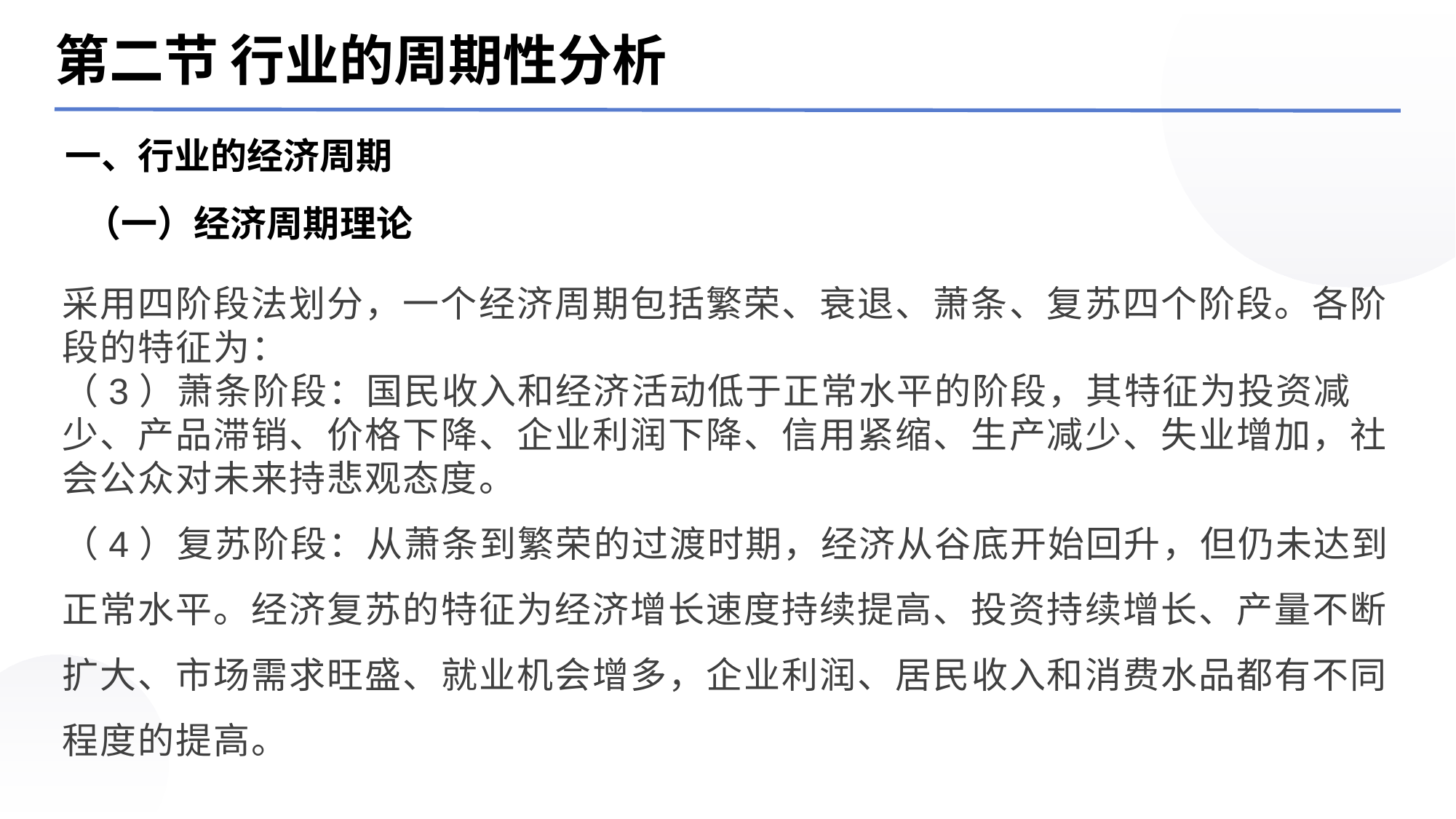

第二节 行业的周期性分析
一、行业的经济周期
（一）经济周期理论

采用四阶段法划分，一个经济周期包括繁荣、衰退、萧条、复苏四个阶段。各阶段的特征为：
（3）萧条阶段：国民收入和经济活动低于正常水平的阶段，其特征为投资减少、产品滞销、价格下降、企业利润下降、信用紧缩、生产减少、失业增加，社会公众对未来持悲观态度。
（4）复苏阶段：从萧条到繁荣的过渡时期，经济从谷底开始回升，但仍未达到正常水平。经济复苏的特征为经济增长速度持续提高、投资持续增长、产量不断扩大、市场需求旺盛、就业机会增多，企业利润、居民收入和消费水品都有不同程度的提高。